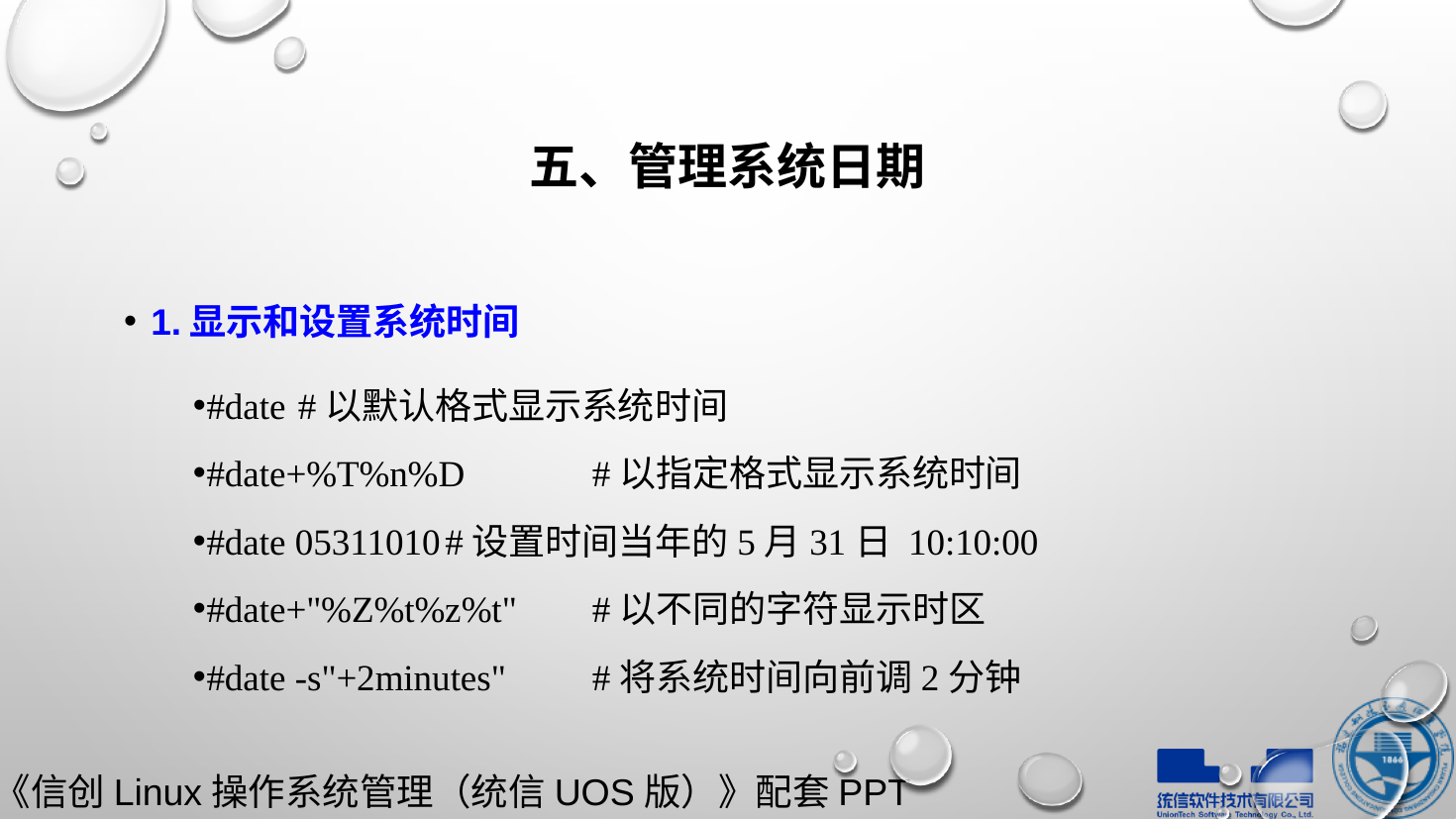

# 五、管理系统日期
1.显示和设置系统时间
#date						#以默认格式显示系统时间
#date+%T%n%D				#以指定格式显示系统时间
#date 05311010				#设置时间当年的5月31日 10:10:00
#date+"%Z%t%z%t"			#以不同的字符显示时区
#date -s"+2minutes"			#将系统时间向前调2分钟